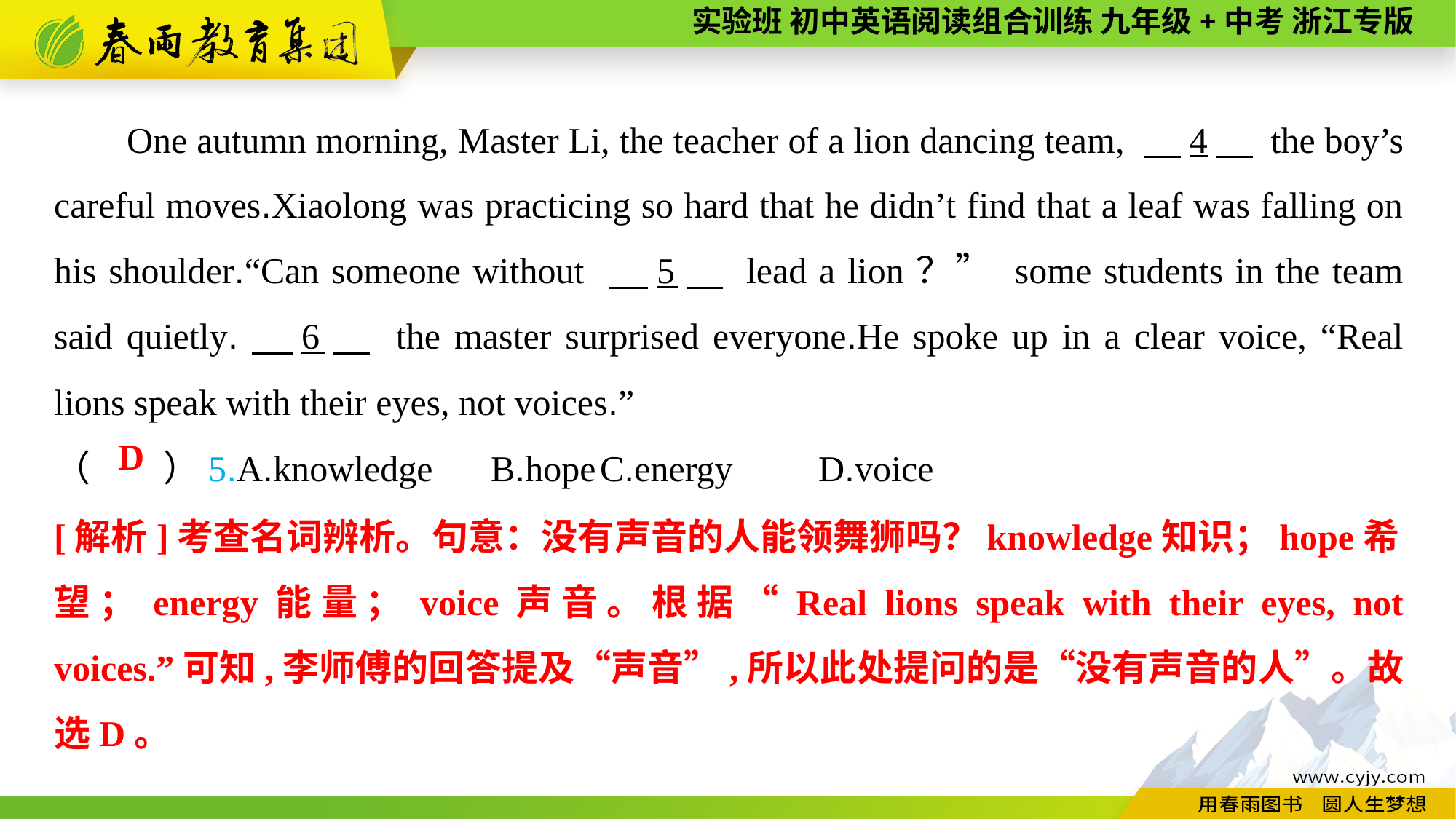

One autumn morning, Master Li, the teacher of a lion dancing team, 　4　 the boy’s careful moves.Xiaolong was practicing so hard that he didn’t find that a leaf was falling on his shoulder.“Can someone without 　5　 lead a lion？” some students in the team said quietly.　6　 the master surprised everyone.He spoke up in a clear voice, “Real lions speak with their eyes, not voices.”
（　　）5.A.knowledge	B.hope	C.energy	D.voice
D
[解析]考查名词辨析。句意：没有声音的人能领舞狮吗？knowledge知识；hope希
望；energy能量；voice声音。根据“Real lions speak with their eyes, not voices.”可知,李师傅的回答提及“声音”,所以此处提问的是“没有声音的人”。故选D。